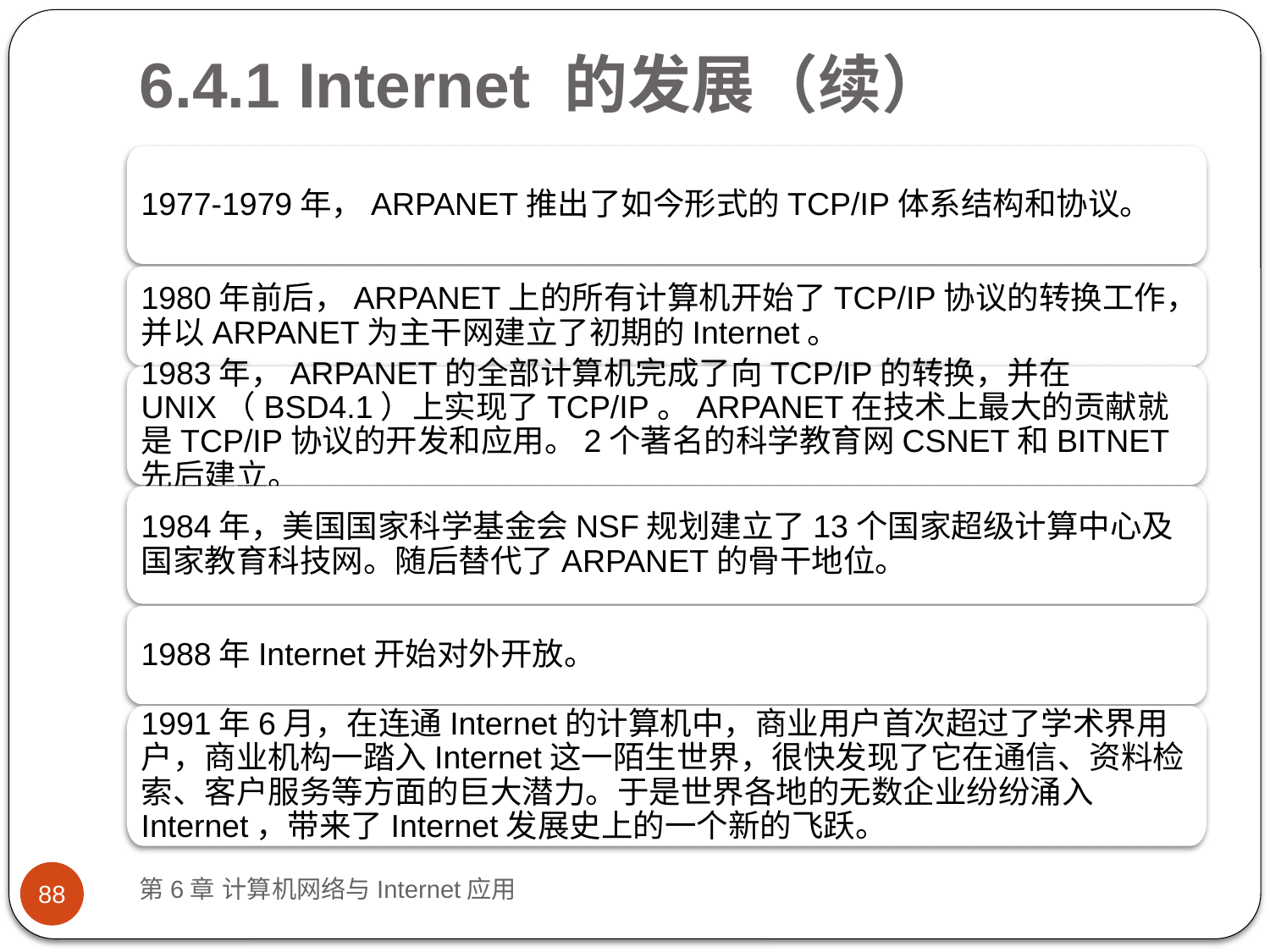

# 6.4.1 Internet 的发展（续）
1977-1979年，ARPANET推出了如今形式的TCP/IP体系结构和协议。
1980年前后，ARPANET上的所有计算机开始了TCP/IP协议的转换工作，并以ARPANET为主干网建立了初期的Internet。
1983年，ARPANET的全部计算机完成了向TCP/IP的转换，并在 UNIX（BSD4.1）上实现了TCP/IP。ARPANET在技术上最大的贡献就是TCP/IP协议的开发和应用。2个著名的科学教育网CSNET和BITNET先后建立。
1984年，美国国家科学基金会NSF规划建立了13个国家超级计算中心及国家教育科技网。随后替代了ARPANET的骨干地位。
1988年Internet开始对外开放。
1991年6月，在连通Internet的计算机中，商业用户首次超过了学术界用户，商业机构一踏入Internet这一陌生世界，很快发现了它在通信、资料检索、客户服务等方面的巨大潜力。于是世界各地的无数企业纷纷涌入Internet，带来了Internet发展史上的一个新的飞跃。
第6章 计算机网络与Internet应用
88